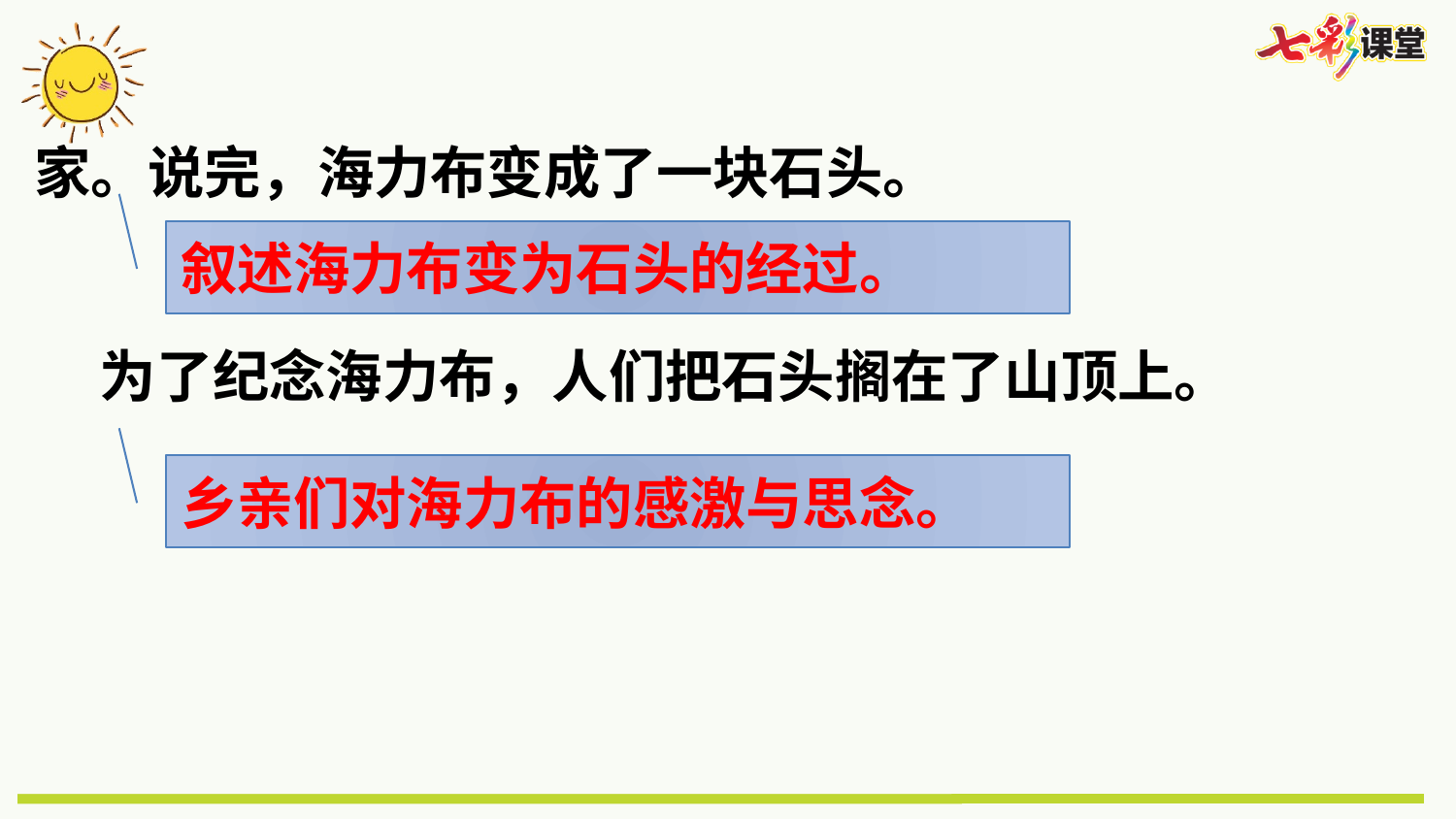

家。说完，海力布变成了一块石头。

    为了纪念海力布，人们把石头搁在了山顶上。
叙述海力布变为石头的经过。
乡亲们对海力布的感激与思念。